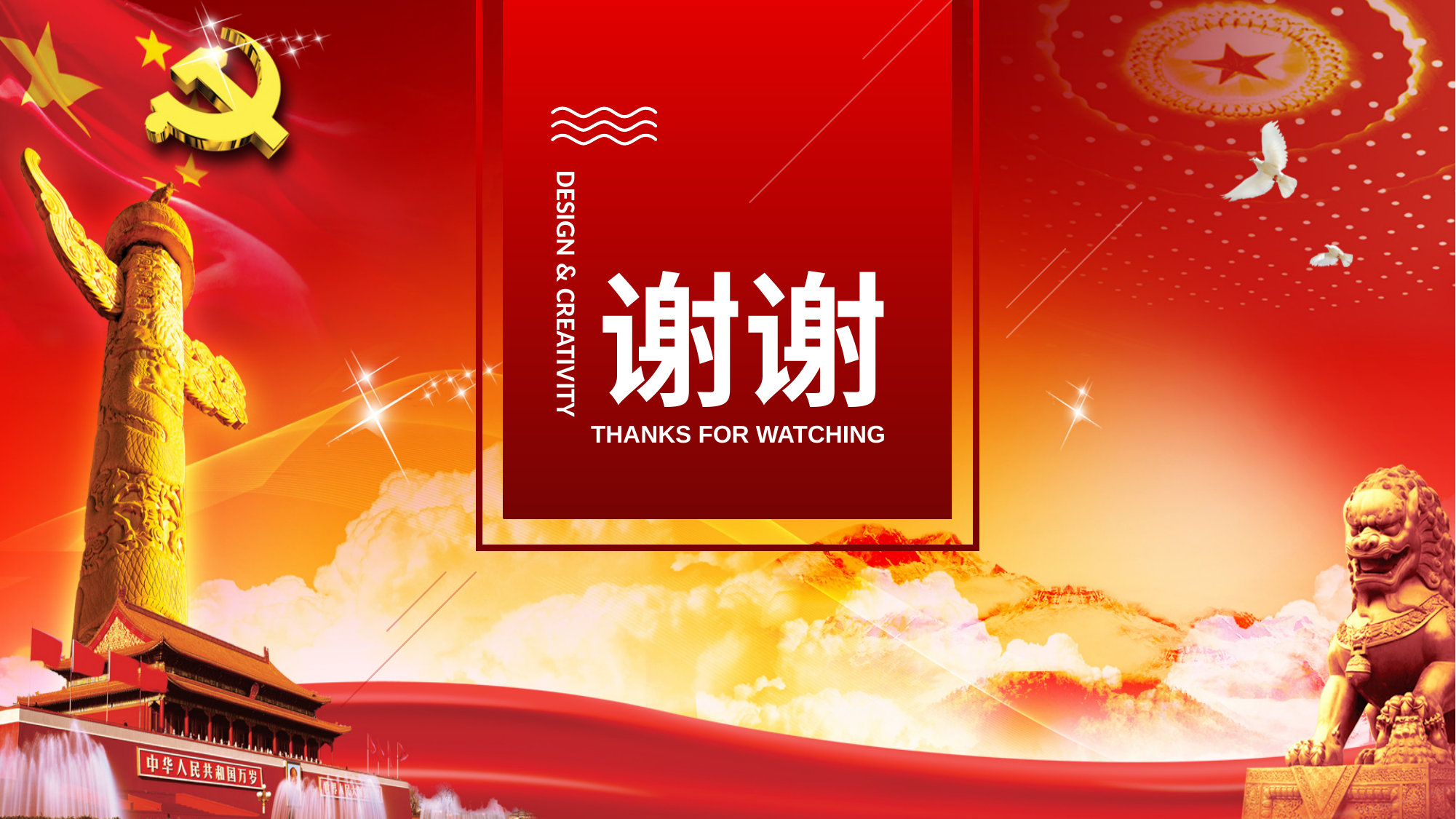

DESIGN & CREATIVITY
谢谢
THANKS FOR WATCHING